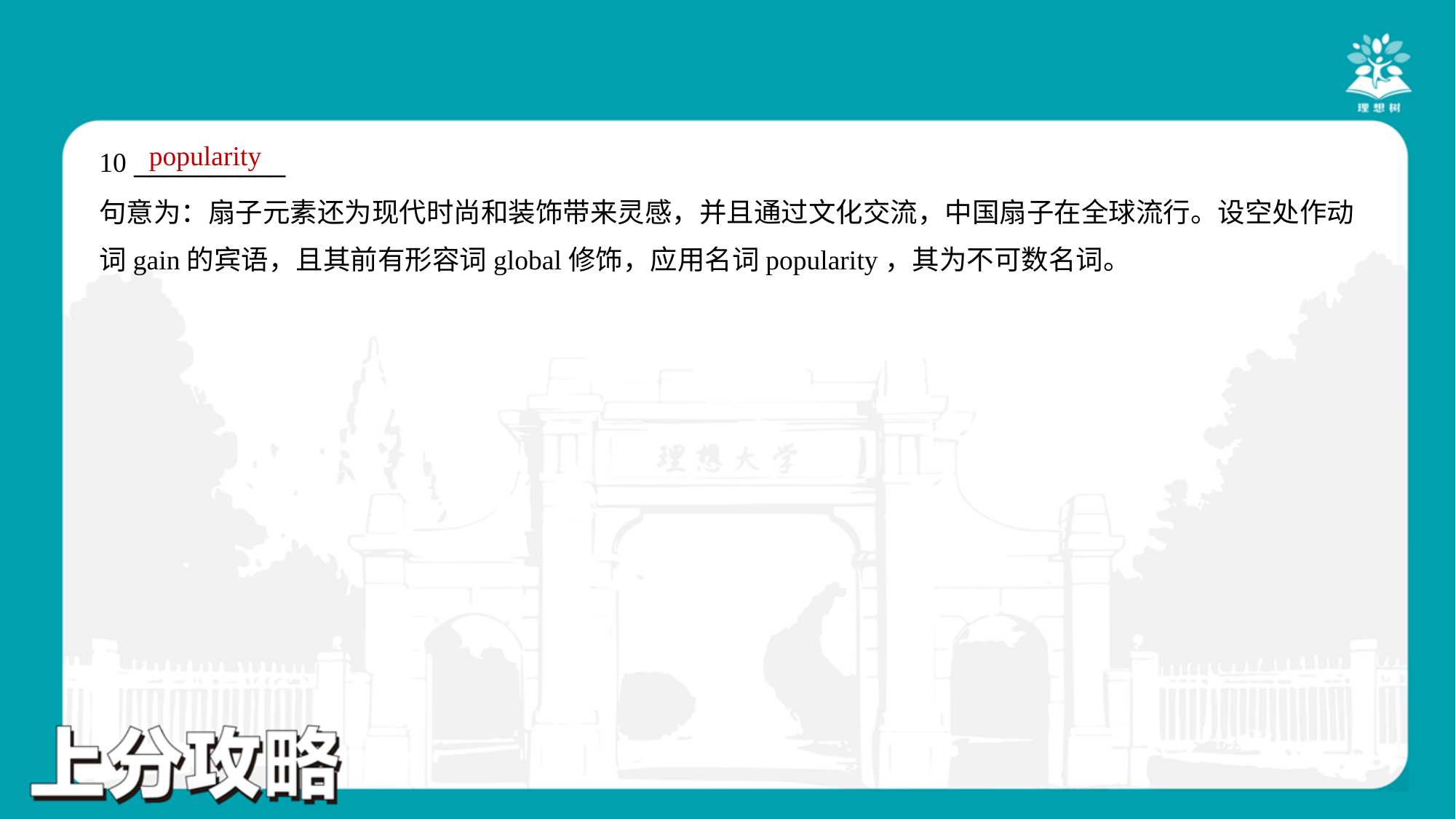

popularity
10 __________
句意为：扇子元素还为现代时尚和装饰带来灵感，并且通过文化交流，中国扇子在全球流行。设空处作动
词gain的宾语，且其前有形容词global修饰，应用名词popularity，其为不可数名词。